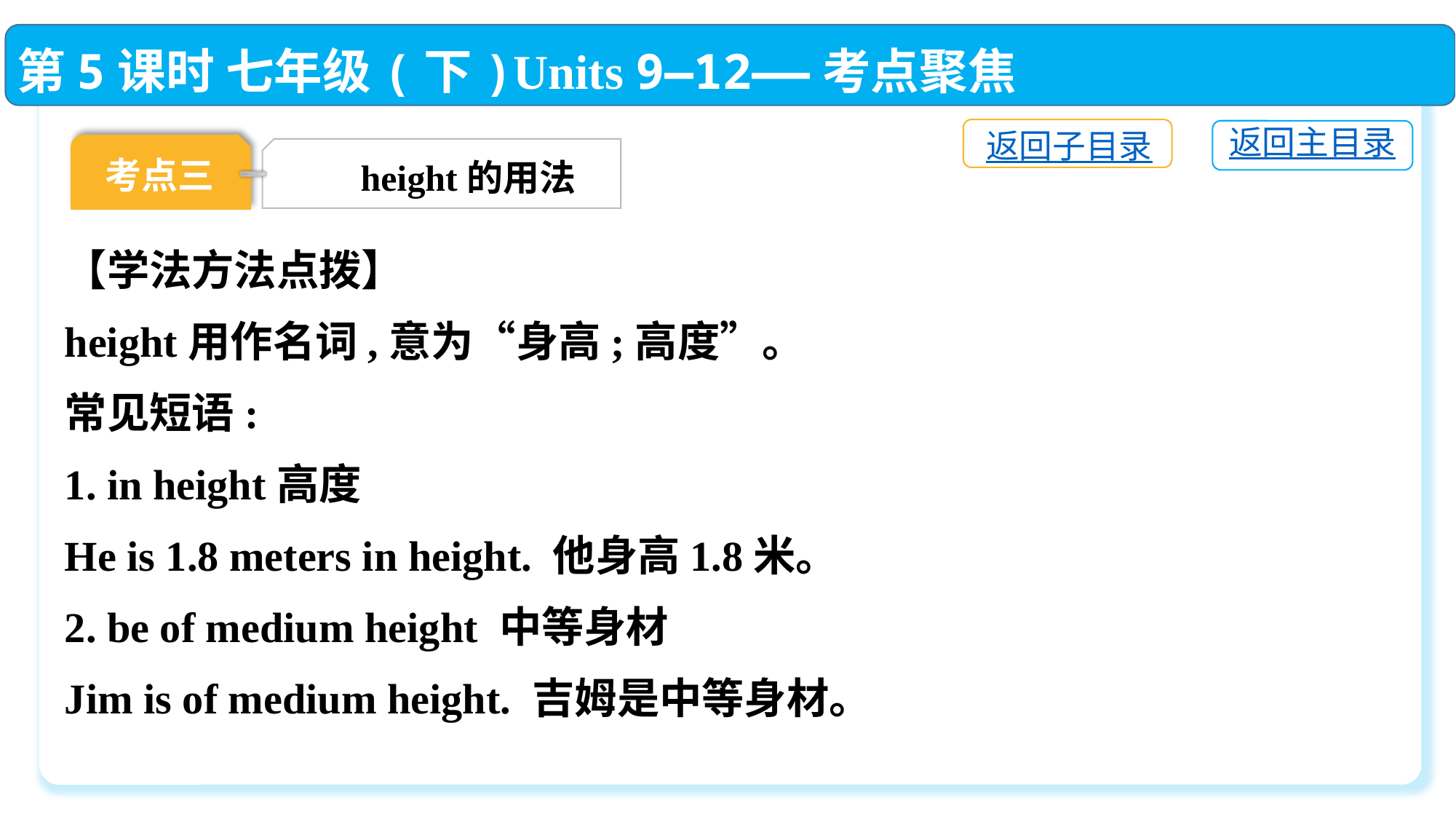

第5课时 七年级(下)Units 9—12——考点聚焦

返回子目录
返回主目录
考点三
height的用法

【学法方法点拨】
height用作名词,意为“身高;高度”。
常见短语:
1. in height高度
He is 1.8 meters in height. 他身高1.8米。
2. be of medium height 中等身材
Jim is of medium height. 吉姆是中等身材。